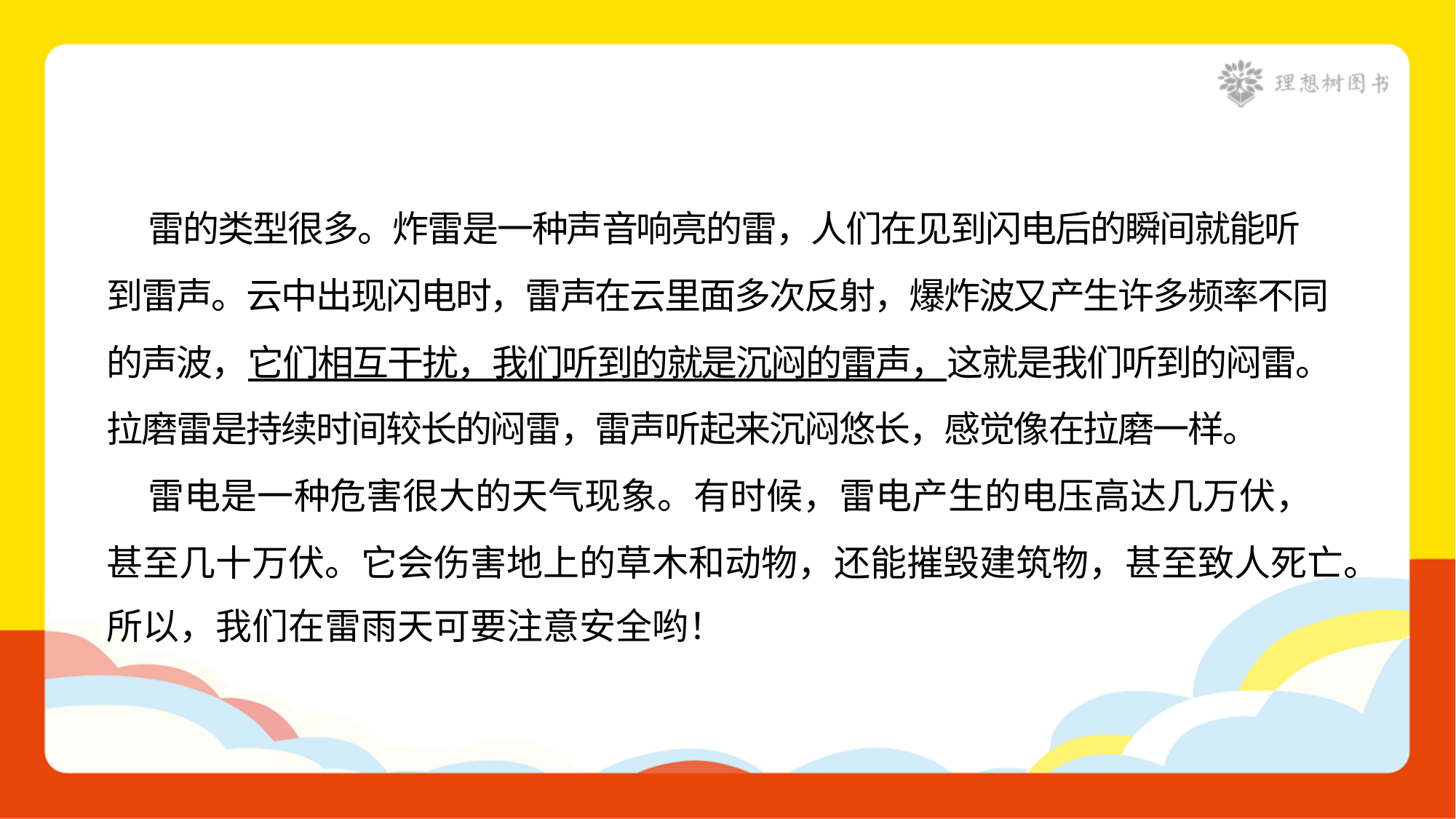

雷的类型很多。炸雷是一种声音响亮的雷，人们在见到闪电后的瞬间就能听
到雷声。云中出现闪电时，雷声在云里面多次反射，爆炸波又产生许多频率不同
的声波，它们相互干扰，我们听到的就是沉闷的雷声，这就是我们听到的闷雷。
拉磨雷是持续时间较长的闷雷，雷声听起来沉闷悠长，感觉像在拉磨一样。
    雷电是一种危害很大的天气现象。有时候，雷电产生的电压高达几万伏，
甚至几十万伏。它会伤害地上的草木和动物，还能摧毁建筑物，甚至致人死亡。
所以，我们在雷雨天可要注意安全哟！